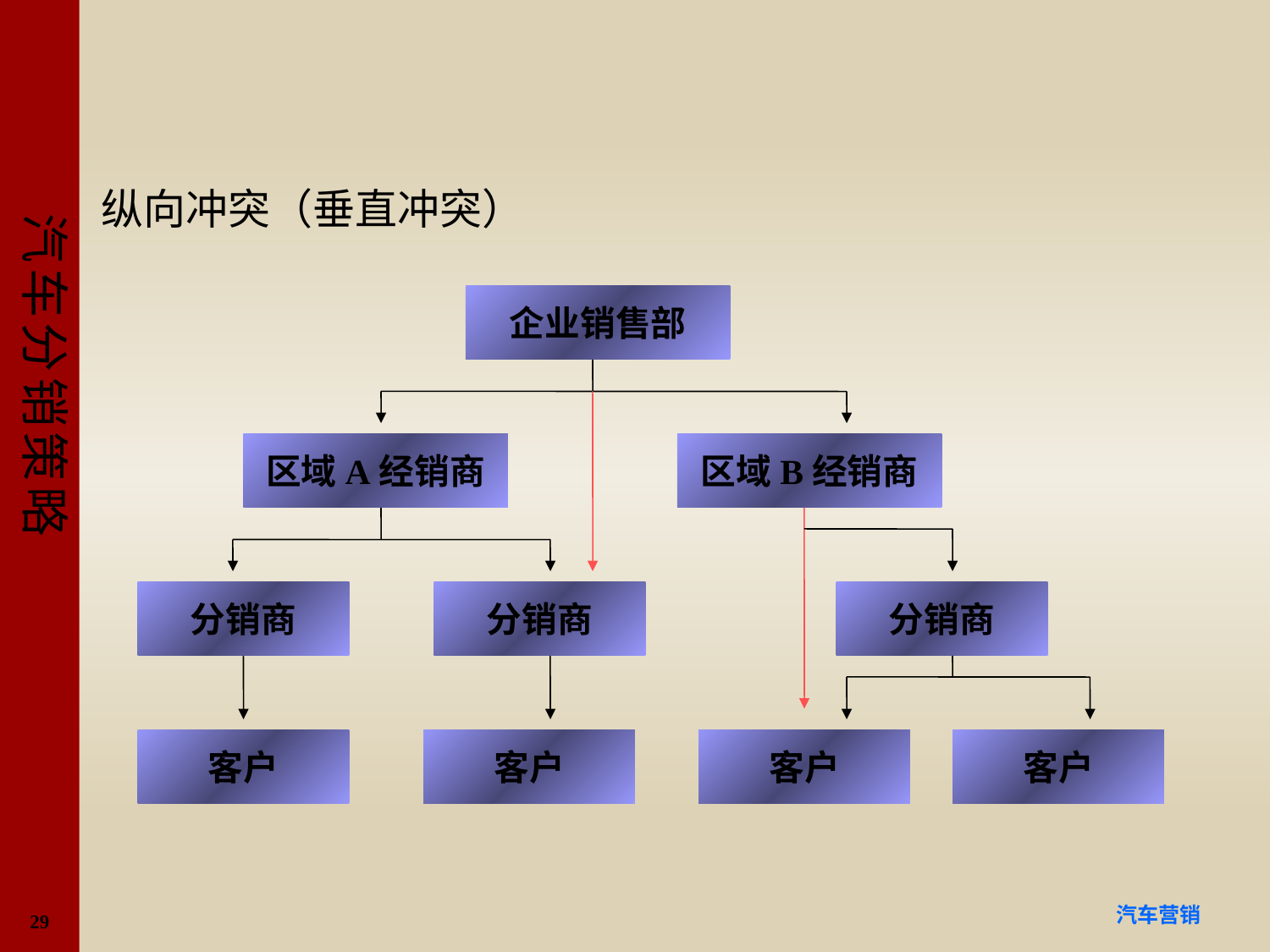

#
纵向冲突（垂直冲突）
企业销售部

区域A经销商
区域B经销商

分销商
分销商
分销商

客户
客户
客户
客户
29